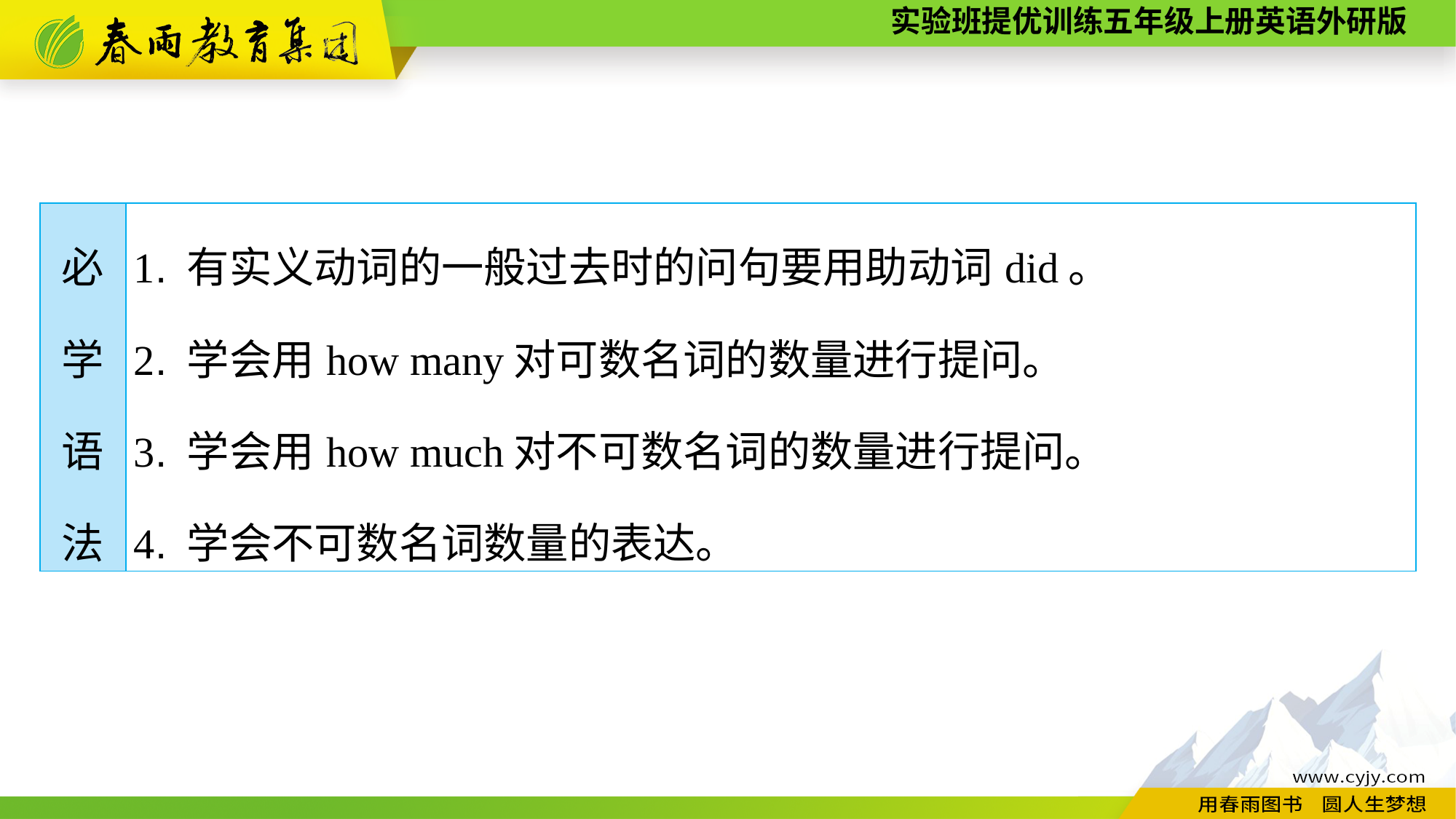

| 必 学 语 法 | 1. 有实义动词的一般过去时的问句要用助动词did。 2. 学会用how many对可数名词的数量进行提问。 3. 学会用how much对不可数名词的数量进行提问。 4. 学会不可数名词数量的表达。 |
| --- | --- |